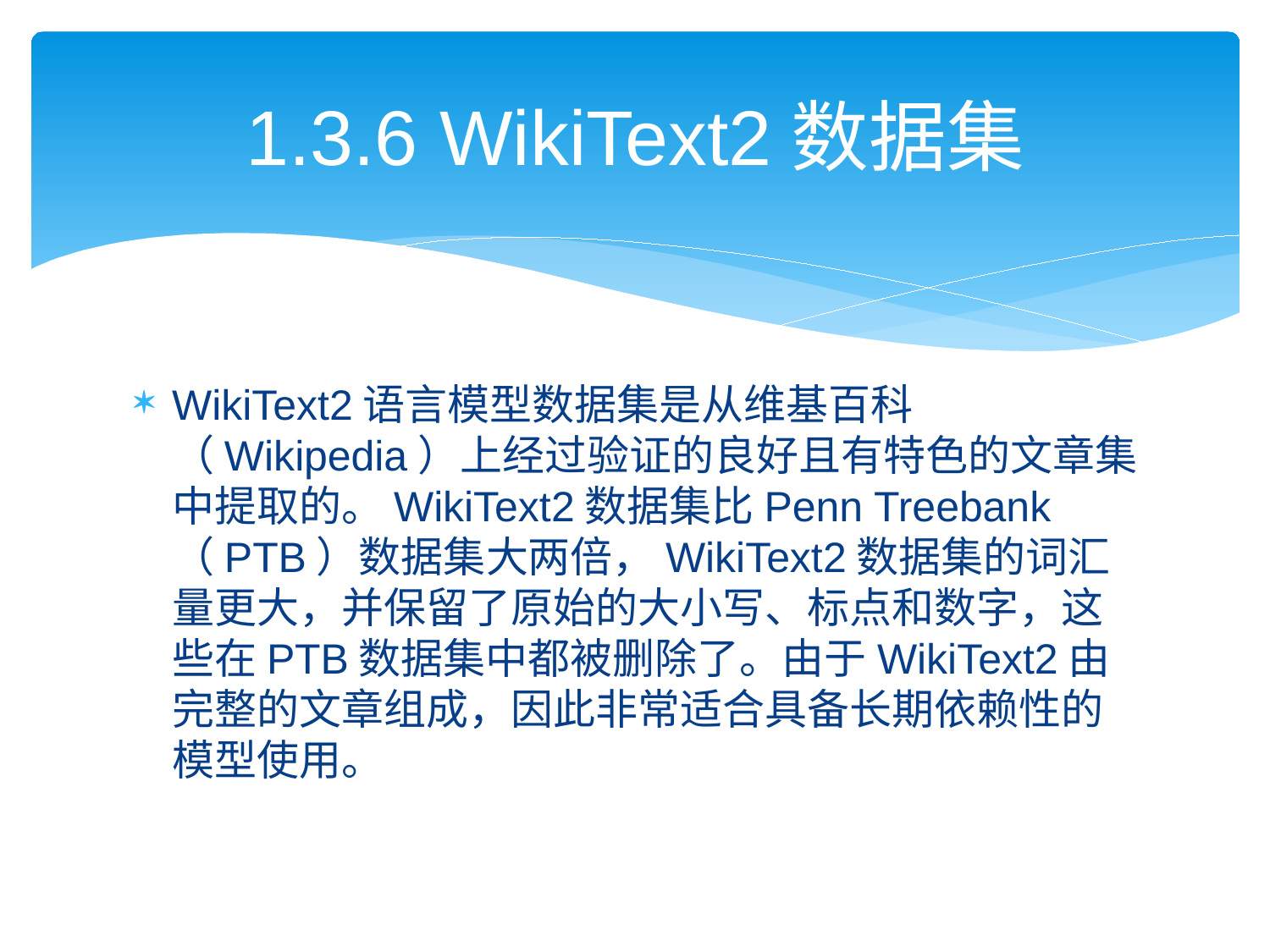

# 1.3.6 WikiText2数据集
WikiText2语言模型数据集是从维基百科（Wikipedia）上经过验证的良好且有特色的文章集中提取的。WikiText2数据集比Penn Treebank（PTB）数据集大两倍，WikiText2数据集的词汇量更大，并保留了原始的大小写、标点和数字，这些在PTB数据集中都被删除了。由于WikiText2由完整的文章组成，因此非常适合具备长期依赖性的模型使用。